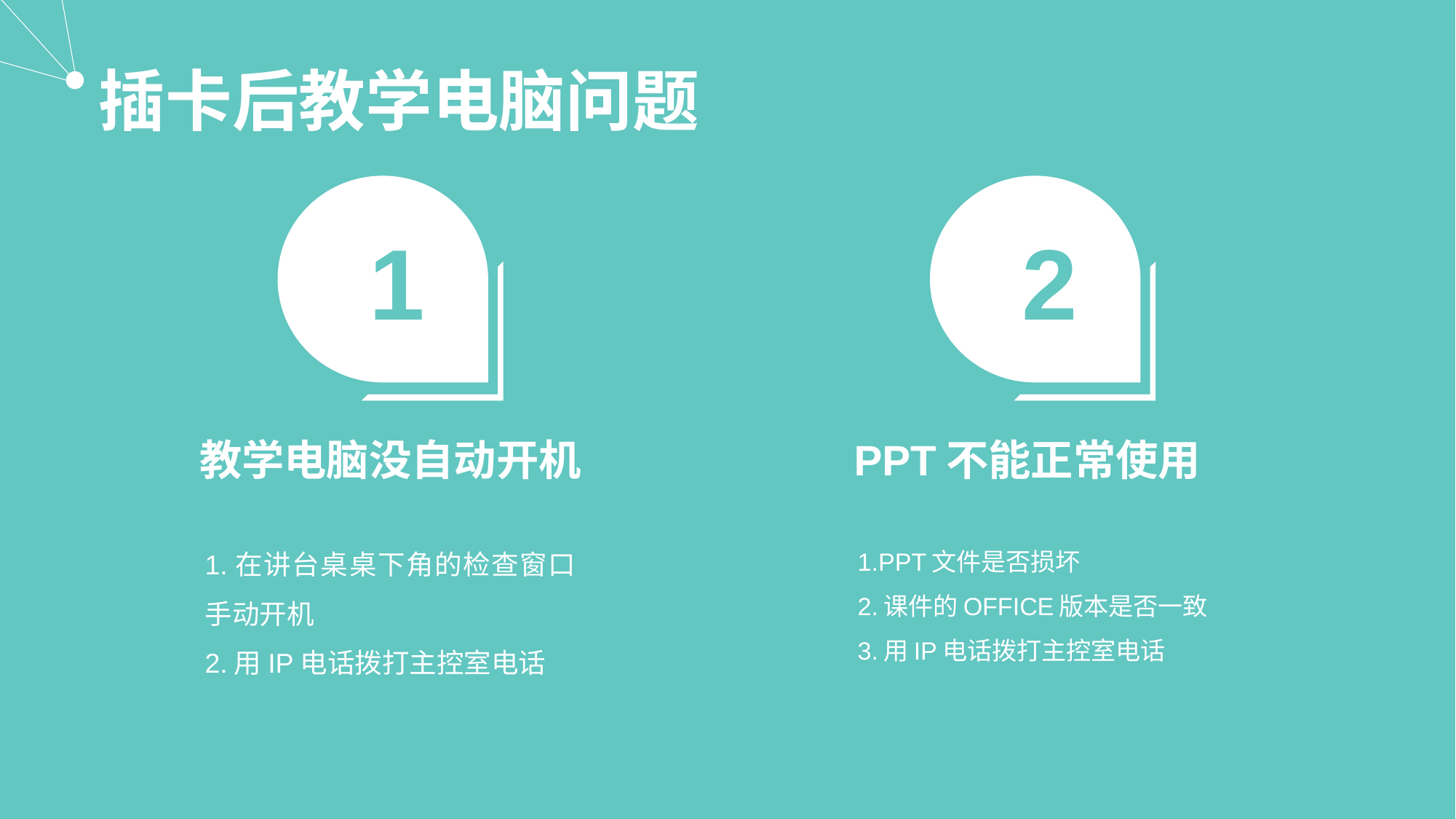

插卡后教学电脑问题

1

2
教学电脑没自动开机
PPT不能正常使用
1.在讲台桌桌下角的检查窗口手动开机
2.用IP电话拨打主控室电话
1.PPT文件是否损坏
2.课件的OFFICE版本是否一致
3.用IP电话拨打主控室电话